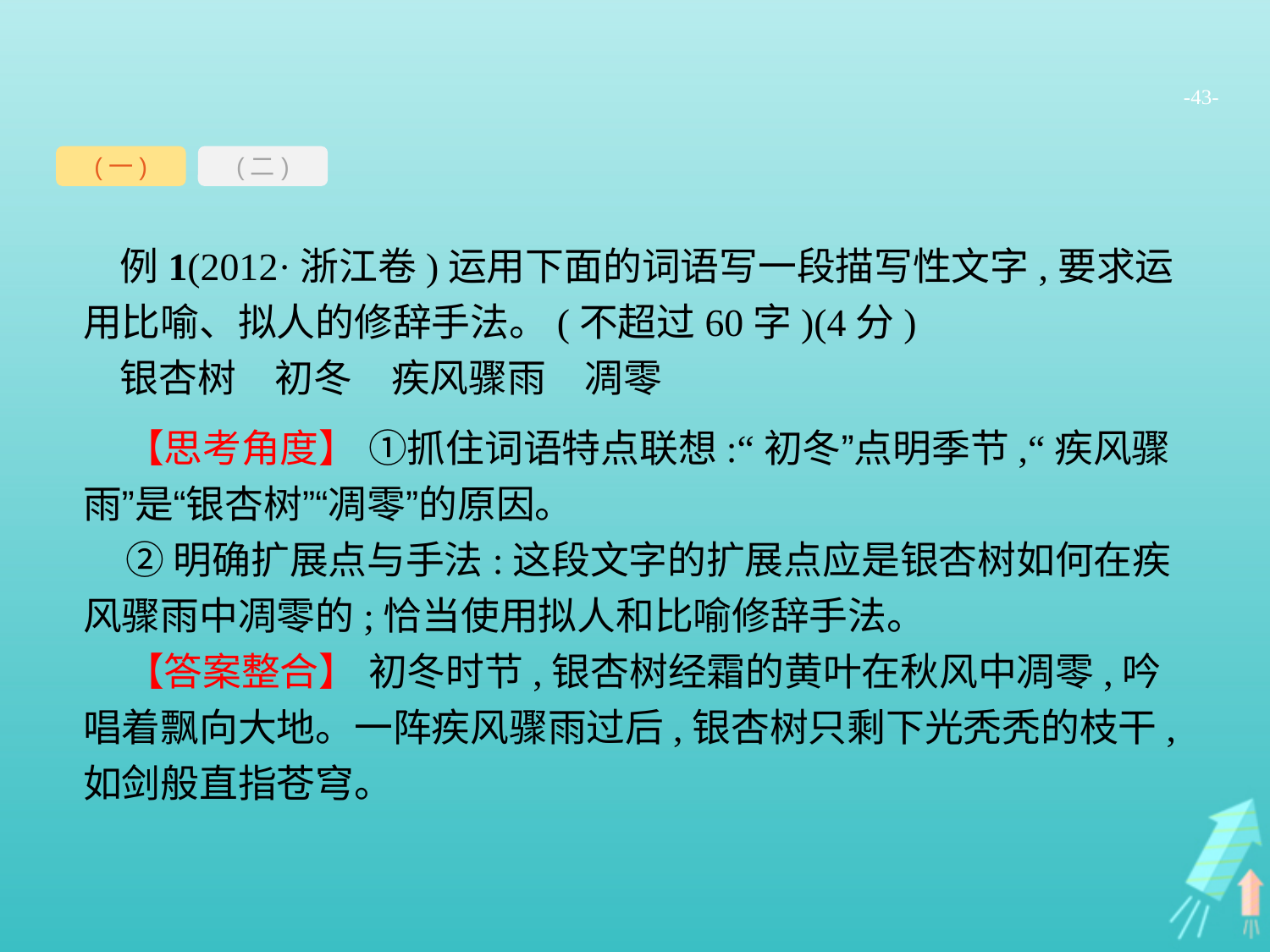

-43-
(一)
(二)
例1(2012·浙江卷)运用下面的词语写一段描写性文字,要求运用比喻、拟人的修辞手法。(不超过60字)(4分)
银杏树　初冬　疾风骤雨　凋零
【思考角度】 ①抓住词语特点联想:“初冬”点明季节,“疾风骤雨”是“银杏树”“凋零”的原因。
②明确扩展点与手法:这段文字的扩展点应是银杏树如何在疾风骤雨中凋零的;恰当使用拟人和比喻修辞手法。
【答案整合】 初冬时节,银杏树经霜的黄叶在秋风中凋零,吟唱着飘向大地。一阵疾风骤雨过后,银杏树只剩下光秃秃的枝干,如剑般直指苍穹。